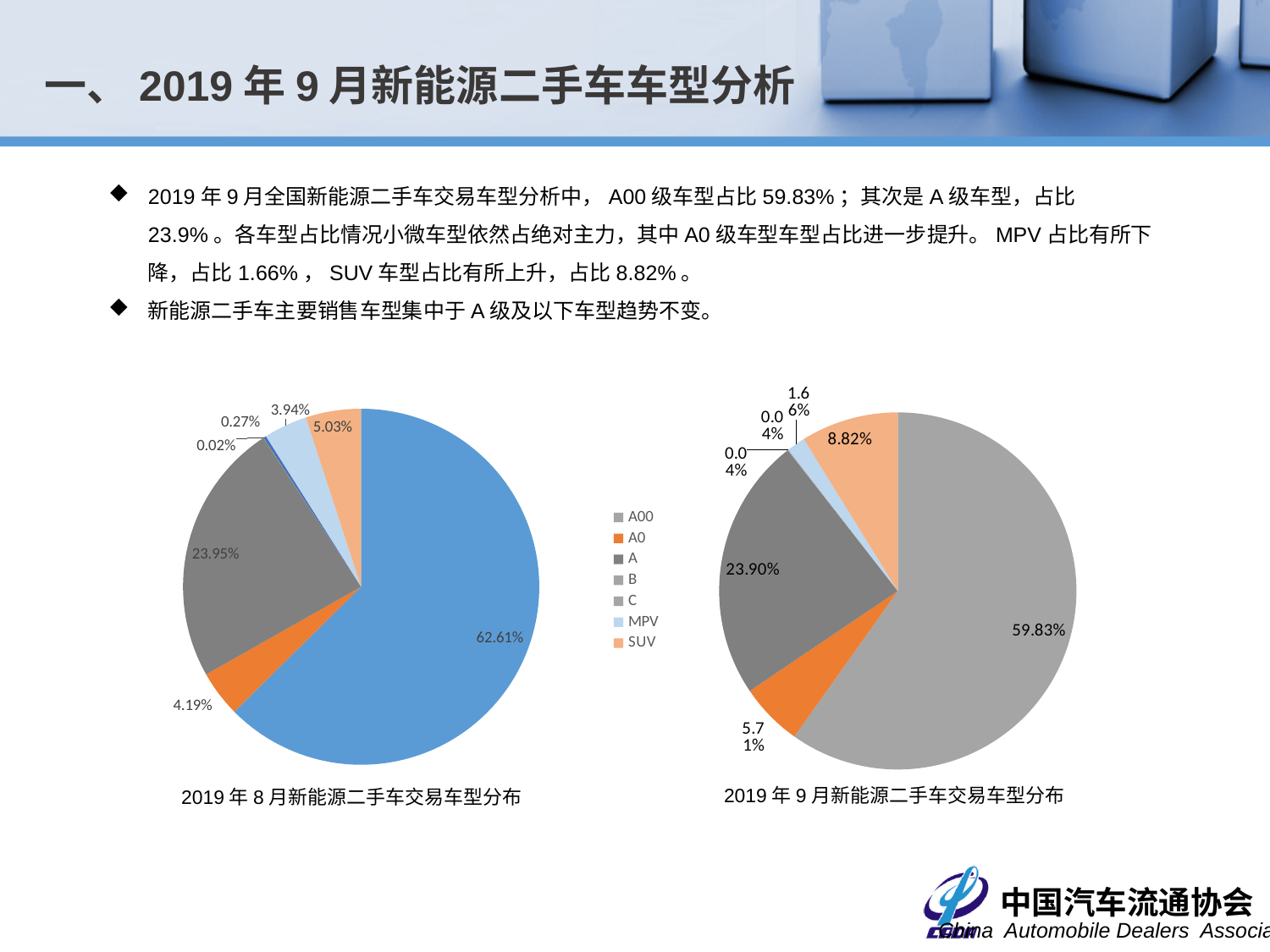

一、2019年9月新能源二手车车型分析
2019年9月全国新能源二手车交易车型分析中，A00级车型占比59.83%；其次是A级车型，占比23.9%。各车型占比情况小微车型依然占绝对主力，其中A0级车型车型占比进一步提升。MPV占比有所下降，占比1.66%，SUV车型占比有所上升，占比8.82%。
新能源二手车主要销售车型集中于A级及以下车型趋势不变。

### Chart

| Category |  |
|---|---|
| A00 | 0.6261184085284599 |
| A0 | 0.04188083000190367 |
| A | 0.23948220064724918 |
| B | 0.00019036740909956216 |
| C | 0.00266514372739387 |
| MPV | 0.03940605368360937 |
| SUV | 0.05025699600228441 |

### Chart

| Category |  |  |  |  |
|---|---|---|---|---|
| A00 | 0.5983 | 0.5983 | 0.5983 | 0.5983 |
| A0 | 0.0571 | 0.0571 | 0.0571 | 0.0571 |
| A | 0.239 | 0.239 | 0.239 | 0.239 |
| B | 0.0004 | 0.0004 | 0.0004 | 0.0004 |
| C | 0.0004 | 0.0004 | 0.0004 | 0.0004 |
| MPV | 0.0166 | 0.0166 | 0.0166 | 0.0166 |
| SUV | 0.0882 | 0.0882 | 0.0882 | 0.0882 |
2019年9月新能源二手车交易车型分布
2019年8月新能源二手车交易车型分布